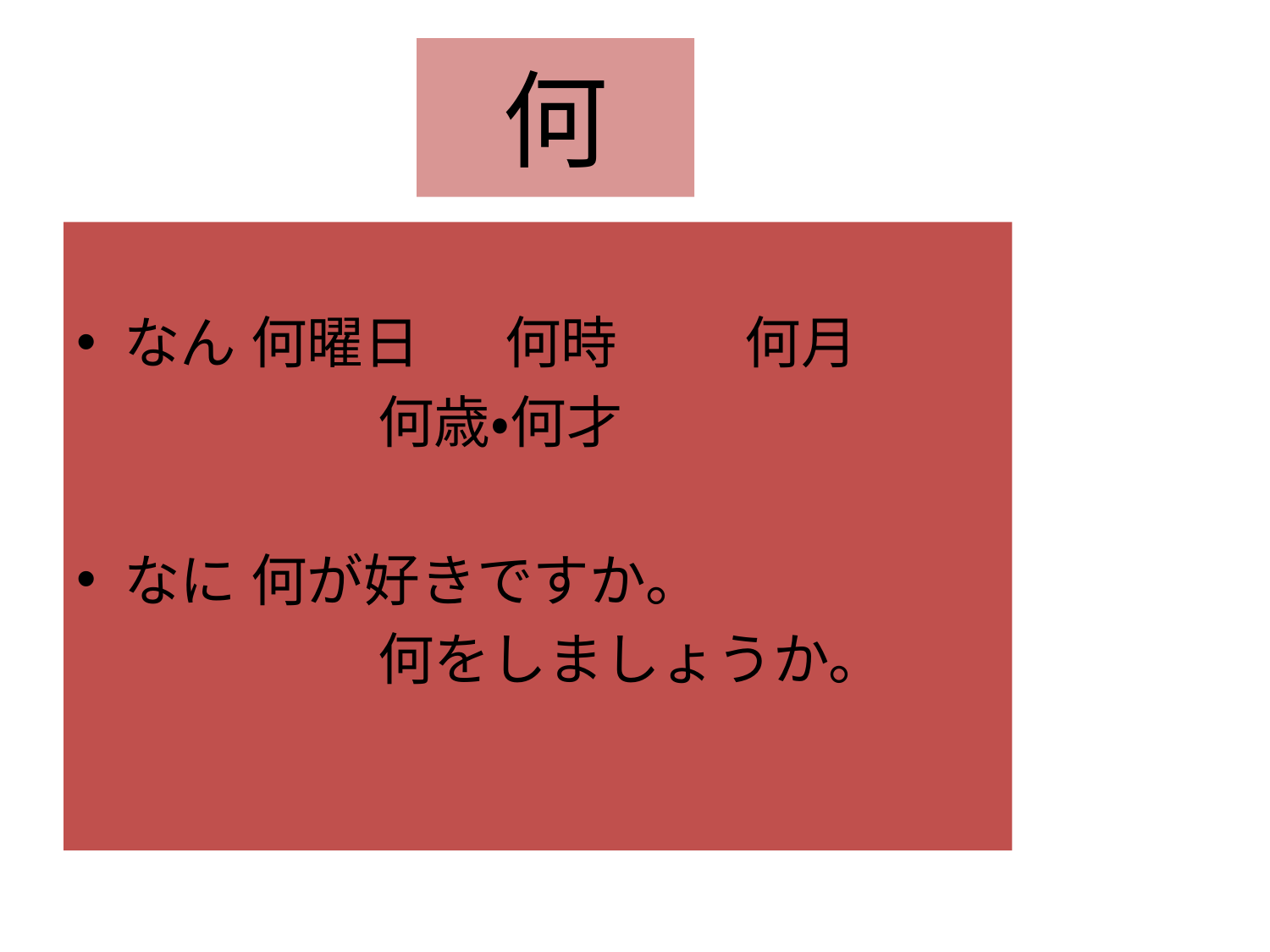

# 何

なん	何曜日	何時	　　何月
			何歳・何才

なに	何が好きですか。
			何をしましょうか。